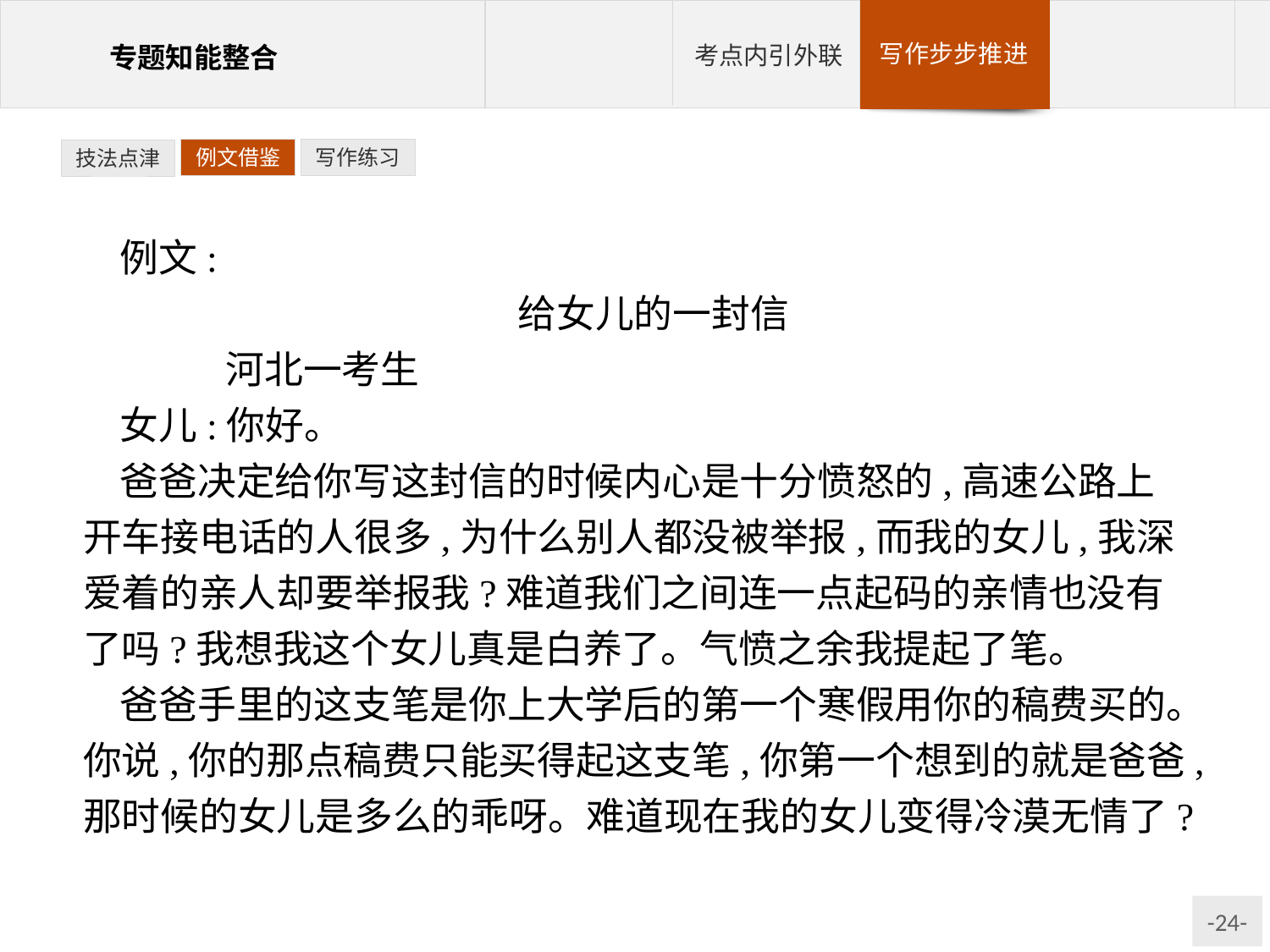

例文借鉴
写作练习
技法点津
例文:
给女儿的一封信
	河北一考生
女儿:你好。
爸爸决定给你写这封信的时候内心是十分愤怒的,高速公路上开车接电话的人很多,为什么别人都没被举报,而我的女儿,我深爱着的亲人却要举报我?难道我们之间连一点起码的亲情也没有了吗?我想我这个女儿真是白养了。气愤之余我提起了笔。
爸爸手里的这支笔是你上大学后的第一个寒假用你的稿费买的。你说,你的那点稿费只能买得起这支笔,你第一个想到的就是爸爸,那时候的女儿是多么的乖呀。难道现在我的女儿变得冷漠无情了?